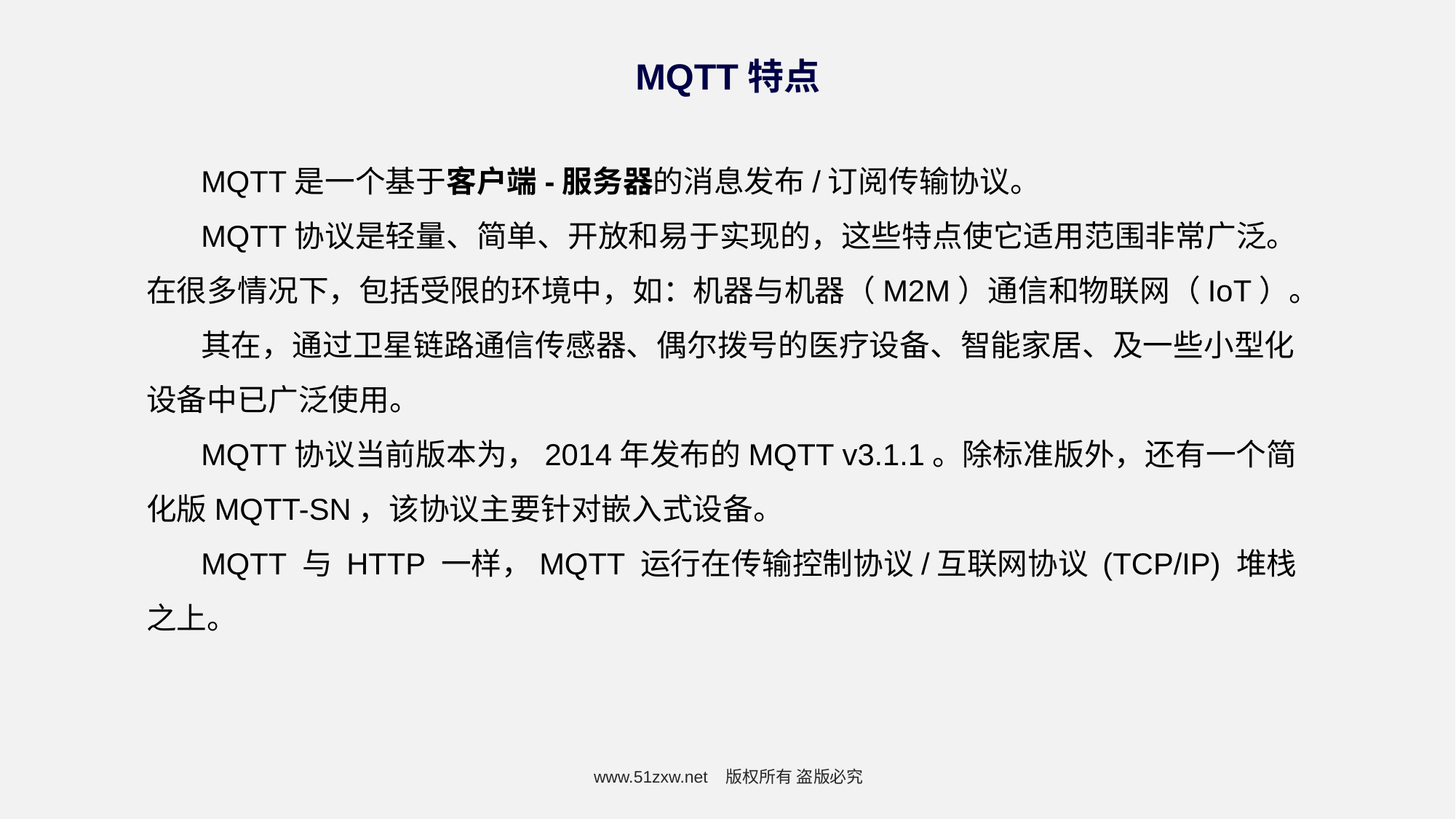

MQTT特点
MQTT是一个基于客户端-服务器的消息发布/订阅传输协议。
MQTT协议是轻量、简单、开放和易于实现的，这些特点使它适用范围非常广泛。在很多情况下，包括受限的环境中，如：机器与机器（M2M）通信和物联网（IoT）。
其在，通过卫星链路通信传感器、偶尔拨号的医疗设备、智能家居、及一些小型化设备中已广泛使用。
MQTT协议当前版本为，2014年发布的MQTT v3.1.1。除标准版外，还有一个简化版MQTT-SN，该协议主要针对嵌入式设备。
MQTT 与 HTTP 一样，MQTT 运行在传输控制协议/互联网协议 (TCP/IP) 堆栈之上。
www.51zxw.net   版权所有 盗版必究